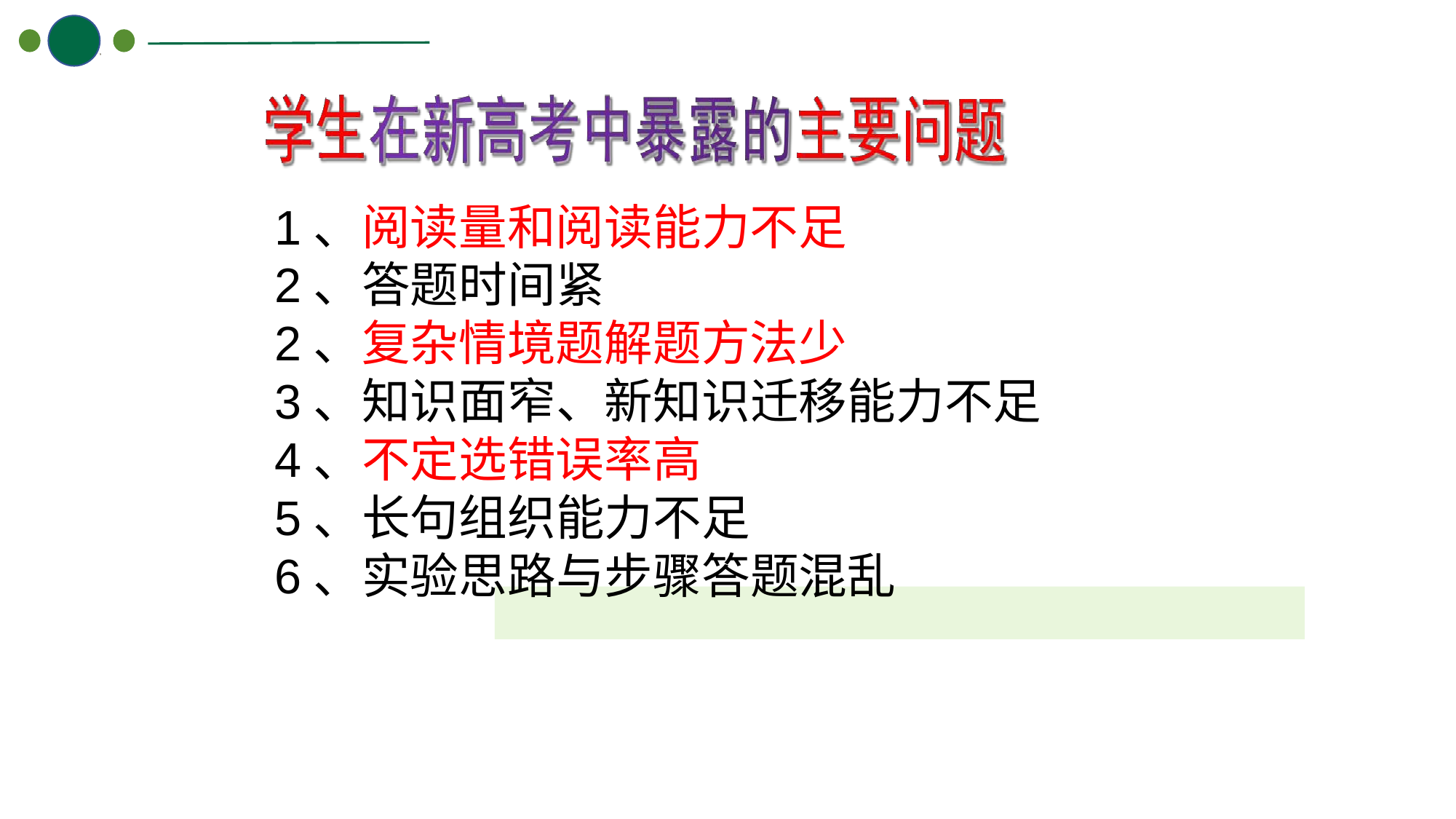

1、阅读量和阅读能力不足
2、答题时间紧
2、复杂情境题解题方法少
3、知识面窄、新知识迁移能力不足
4、不定选错误率高
5、长句组织能力不足
6、实验思路与步骤答题混乱